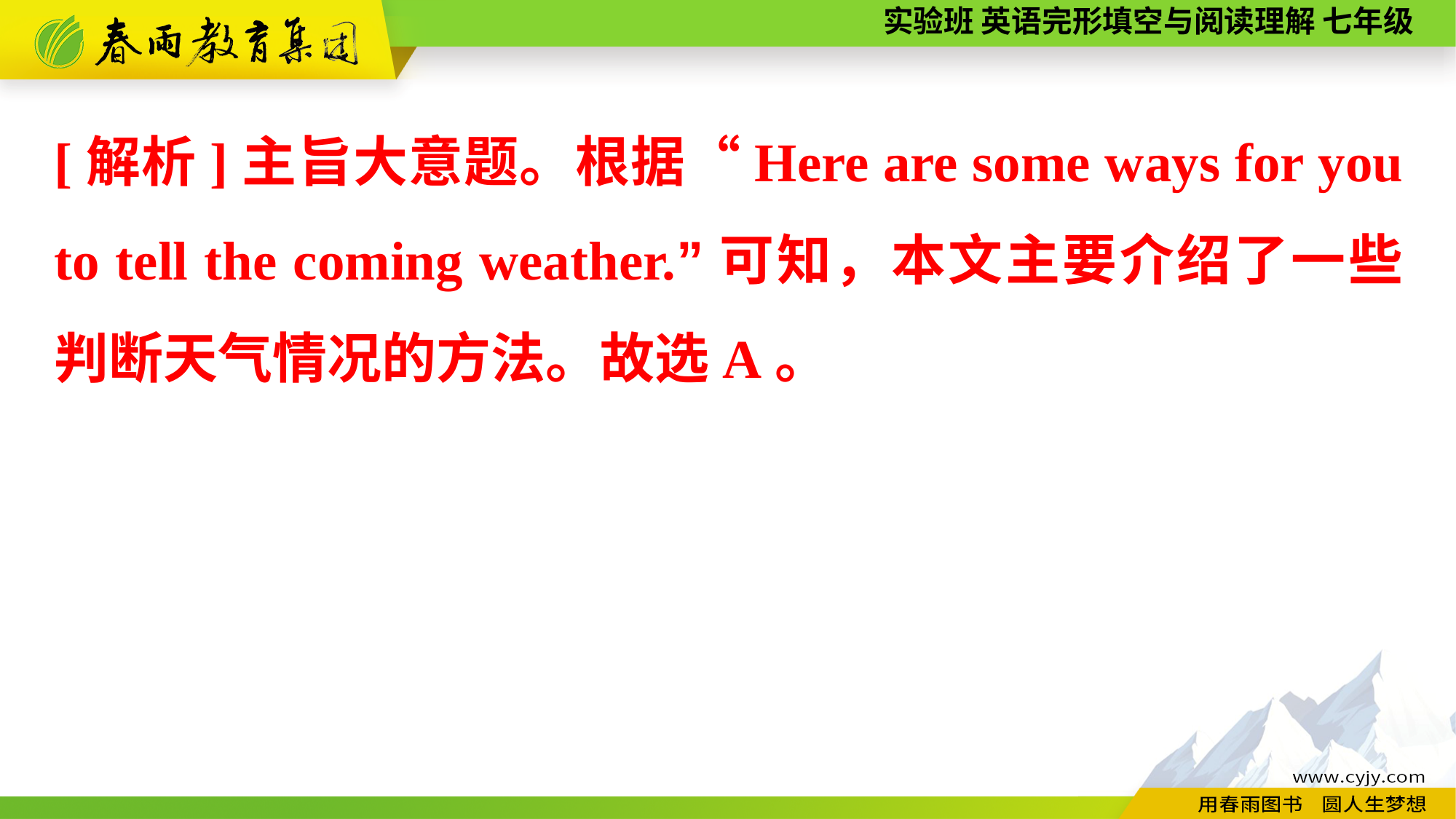

[解析]主旨大意题。根据“Here are some ways for you to tell the coming weather.”可知，本文主要介绍了一些判断天气情况的方法。故选A。